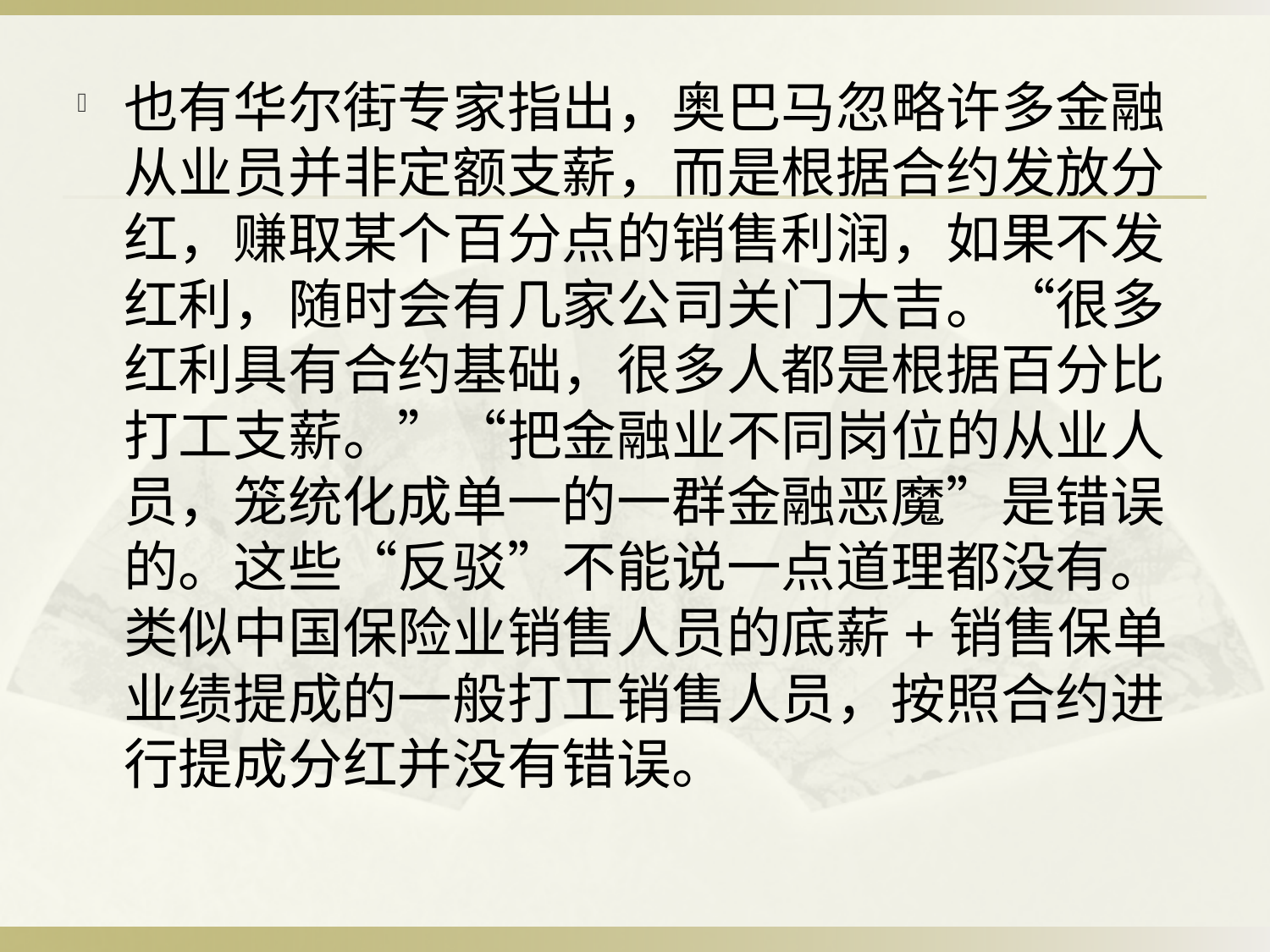

也有华尔街专家指出，奥巴马忽略许多金融从业员并非定额支薪，而是根据合约发放分红，赚取某个百分点的销售利润，如果不发红利，随时会有几家公司关门大吉。“很多红利具有合约基础，很多人都是根据百分比打工支薪。”“把金融业不同岗位的从业人员，笼统化成单一的一群金融恶魔”是错误的。这些“反驳”不能说一点道理都没有。类似中国保险业销售人员的底薪+销售保单业绩提成的一般打工销售人员，按照合约进行提成分红并没有错误。